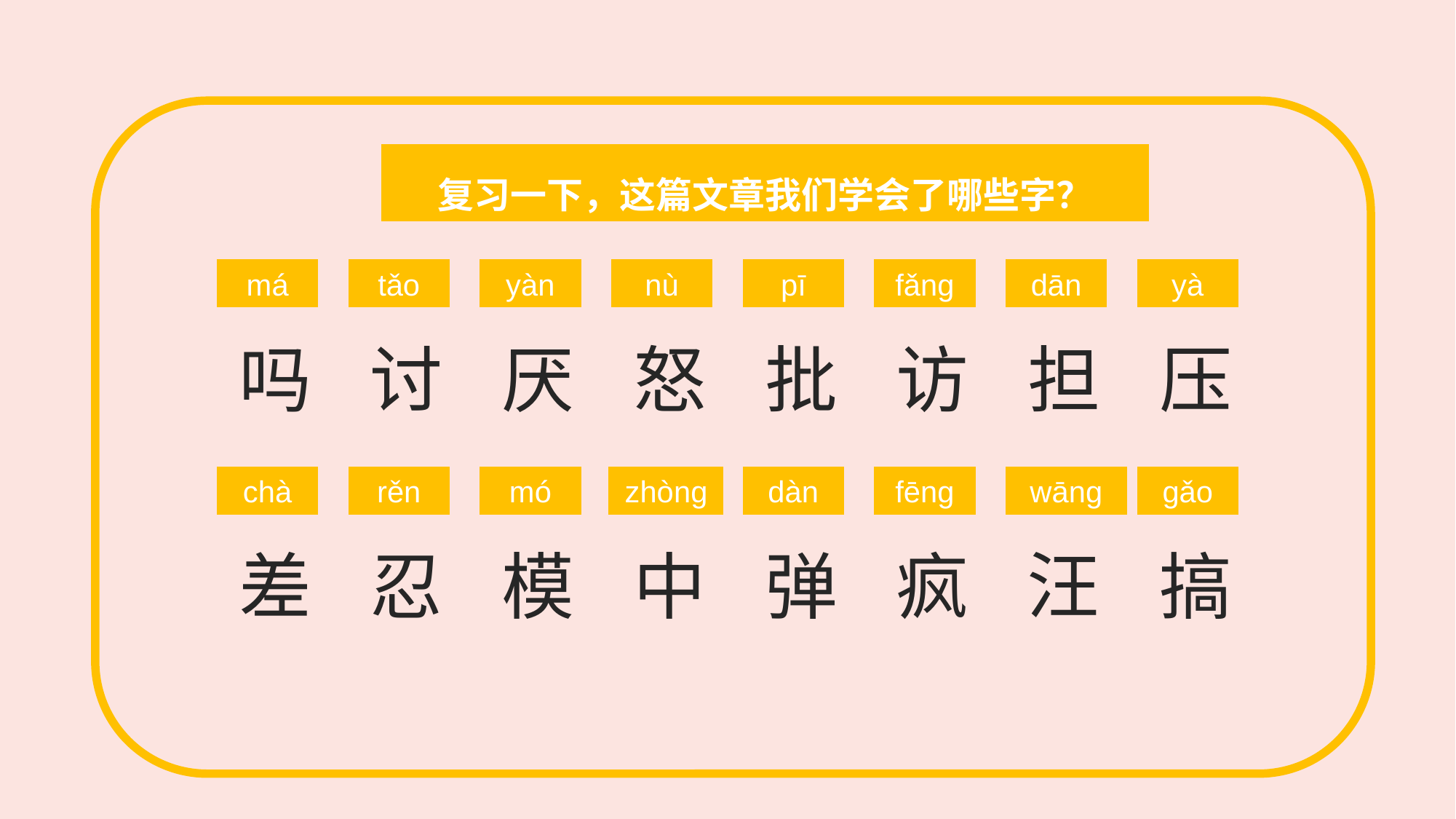

复习一下，这篇文章我们学会了哪些字？
má
吗
tǎo
讨
yàn
厌
nù
怒
pī
批
fǎng
访
dān
担
yà
压
chà
差
rěn
忍
mó
模
zhòng
中
dàn
弹
fēng
疯
gǎo
搞
wāng
汪